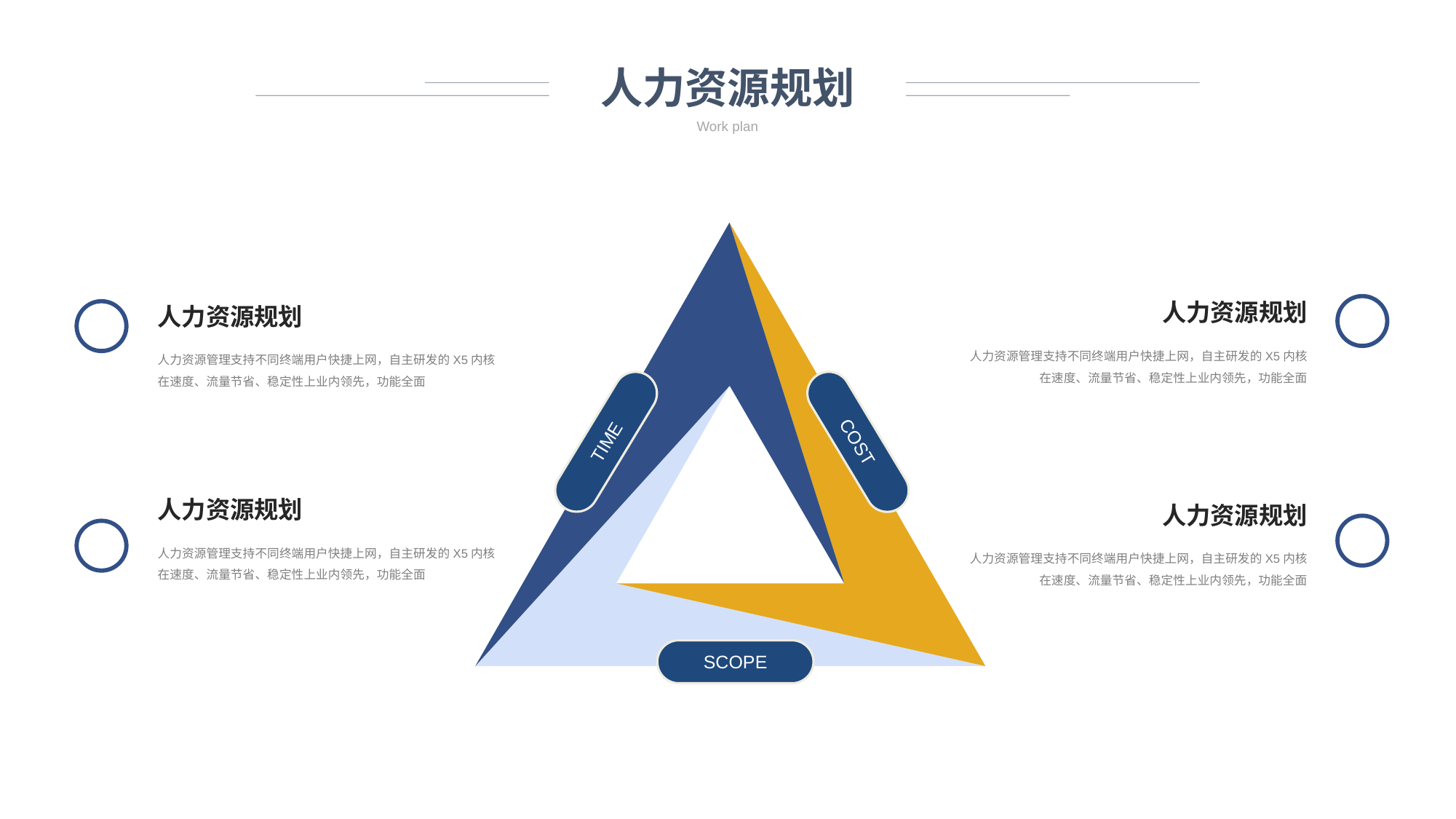

人力资源规划
Work plan

TIME

COST
人力资源规划

人力资源规划

人力资源管理支持不同终端用户快捷上网，自主研发的X5内核在速度、流量节省、稳定性上业内领先，功能全面
人力资源管理支持不同终端用户快捷上网，自主研发的X5内核在速度、流量节省、稳定性上业内领先，功能全面

SCOPE
人力资源规划
人力资源规划

人力资源管理支持不同终端用户快捷上网，自主研发的X5内核在速度、流量节省、稳定性上业内领先，功能全面
人力资源管理支持不同终端用户快捷上网，自主研发的X5内核在速度、流量节省、稳定性上业内领先，功能全面